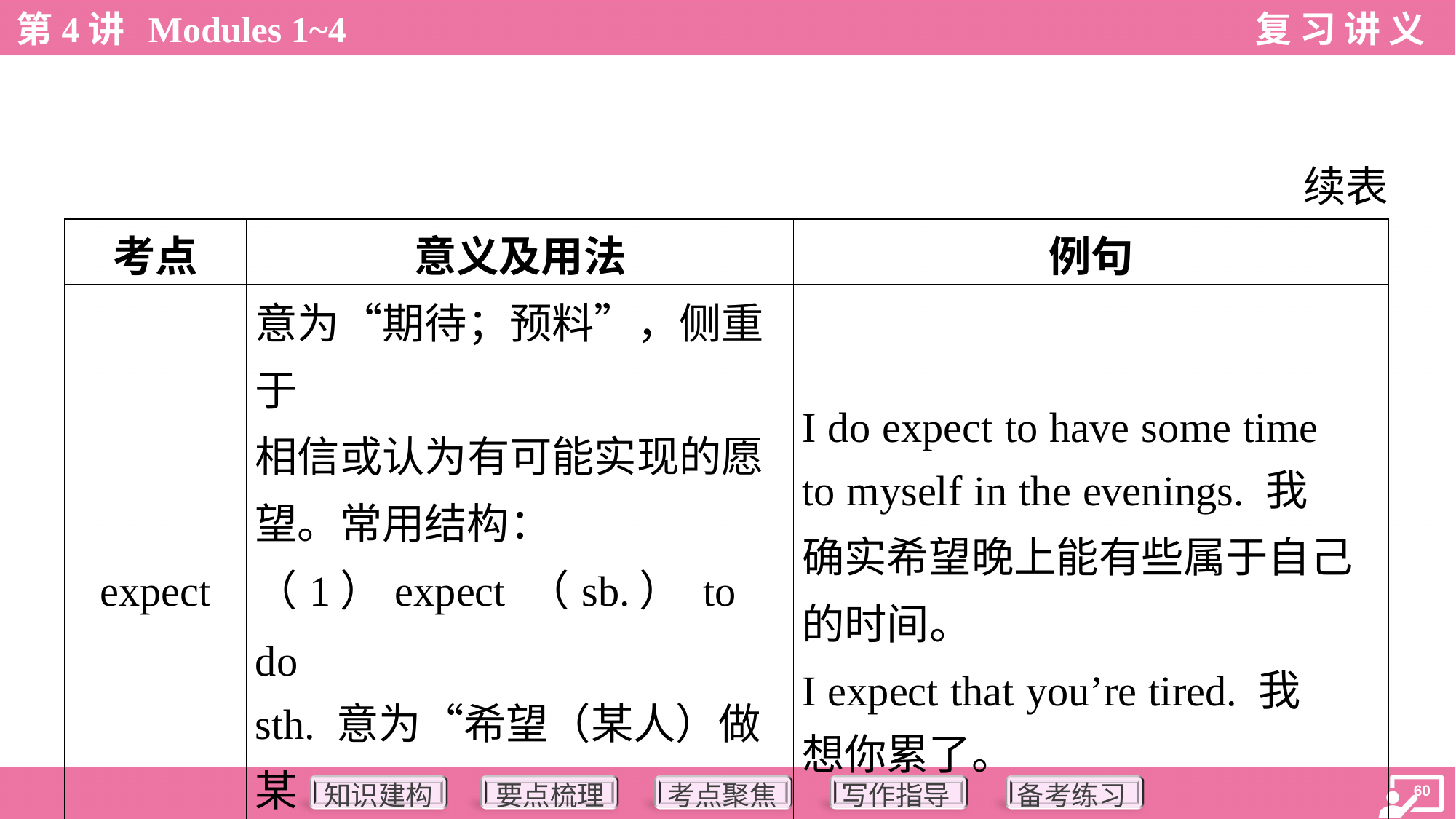

续表
| 考点 | 意义及用法 | 例句 |
| --- | --- | --- |
| expect | 意为“期待；预料”，侧重于 相信或认为有可能实现的愿 望。常用结构： （1）expect （sb.） to do sth. 意为“希望（某人）做某 事” | I do expect to have some time to myself in the evenings. 我 确实希望晚上能有些属于自己 的时间。 I expect that you’re tired. 我 想你累了。 |